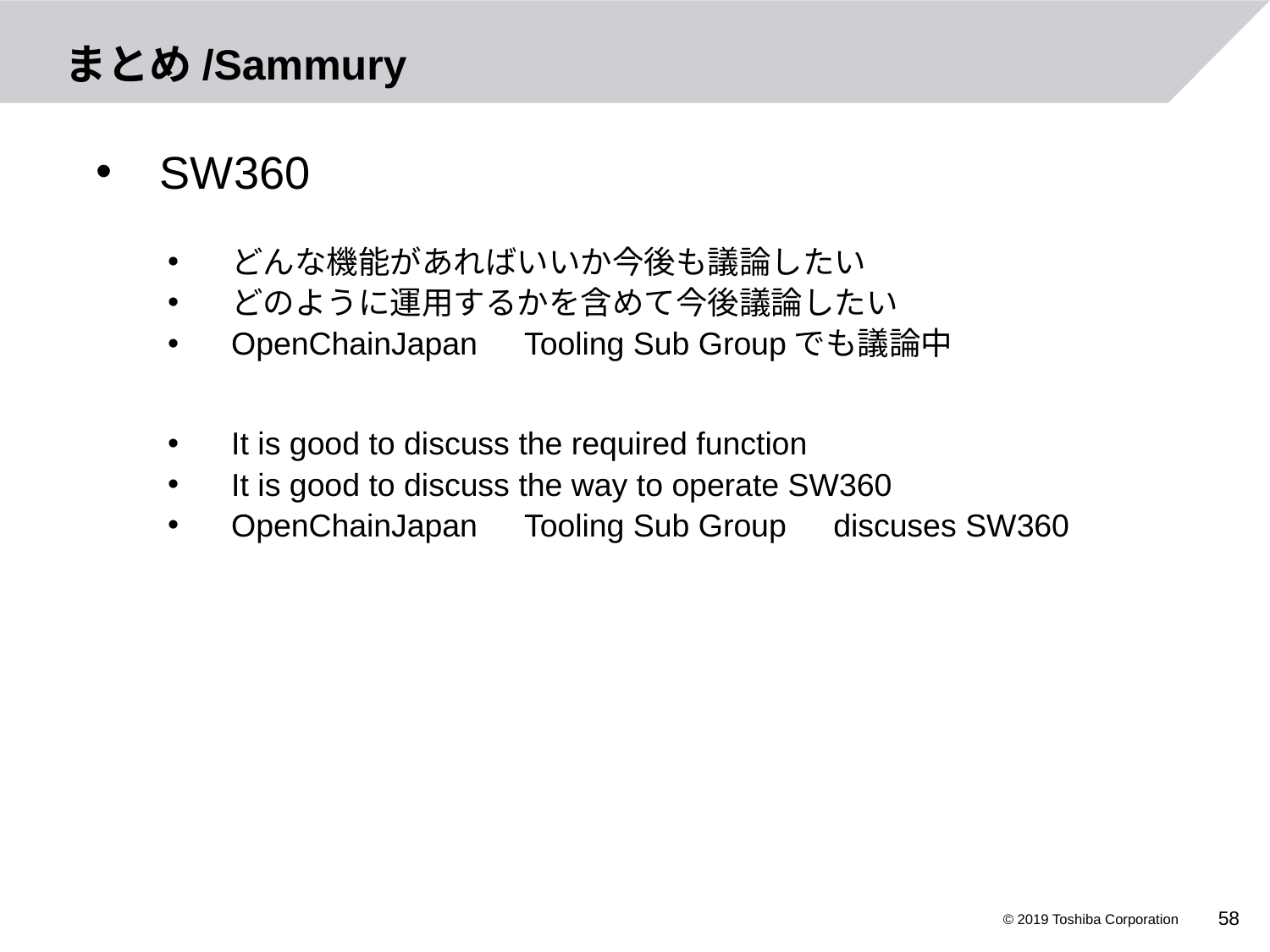

# まとめ/Sammury
SW360

どんな機能があればいいか今後も議論したい
どのように運用するかを含めて今後議論したい
OpenChainJapan　Tooling Sub Groupでも議論中

It is good to discuss the required function
It is good to discuss the way to operate SW360
OpenChainJapan　Tooling Sub Group　discuses SW360